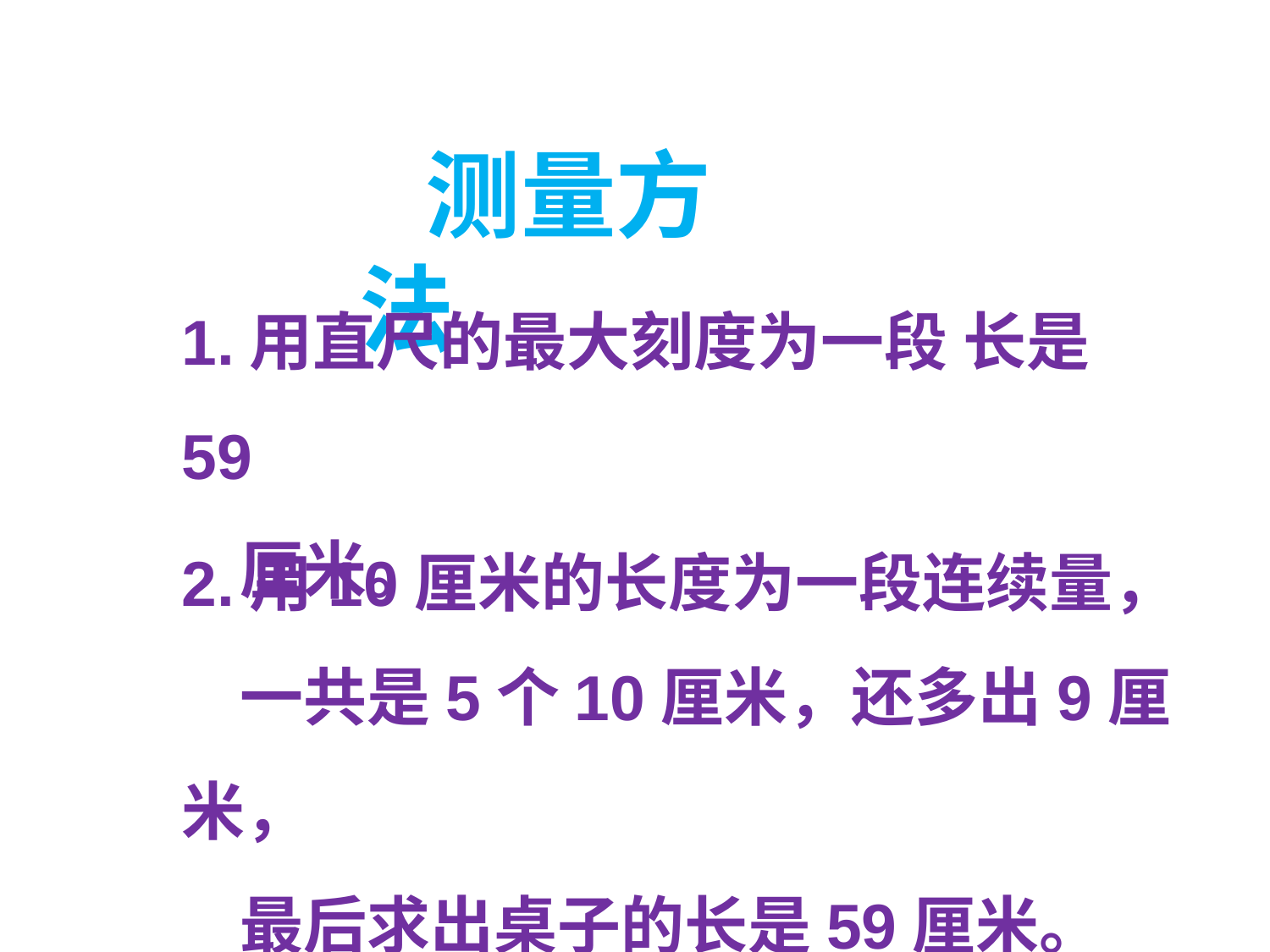

测量方法
1.用直尺的最大刻度为一段 长是59
   厘米。
2.用10厘米的长度为一段连续量，
   一共是5个10厘米，还多出9厘米，
   最后求出桌子的长是59厘米。